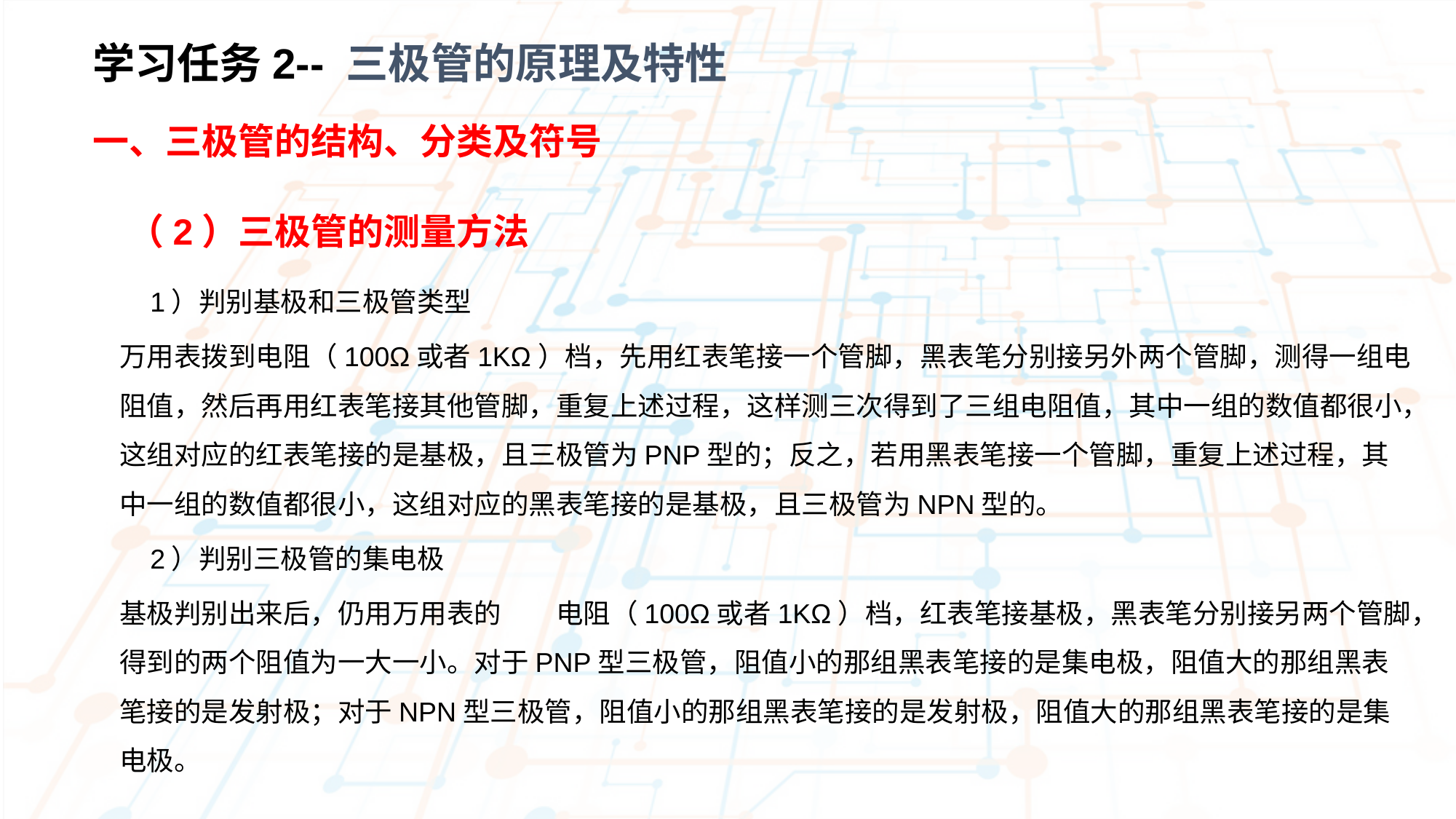

学习任务2-- 三极管的原理及特性
一、三极管的结构、分类及符号

 （2）三极管的测量方法

    1）判别基极和三极管类型
万用表拨到电阻（100Ω或者1KΩ）档，先用红表笔接一个管脚，黑表笔分别接另外两个管脚，测得一组电阻值，然后再用红表笔接其他管脚，重复上述过程，这样测三次得到了三组电阻值，其中一组的数值都很小，这组对应的红表笔接的是基极，且三极管为PNP型的；反之，若用黑表笔接一个管脚，重复上述过程，其中一组的数值都很小，这组对应的黑表笔接的是基极，且三极管为NPN型的。
    2）判别三极管的集电极
基极判别出来后，仍用万用表的	电阻（100Ω或者1KΩ）档，红表笔接基极，黑表笔分别接另两个管脚，得到的两个阻值为一大一小。对于PNP型三极管，阻值小的那组黑表笔接的是集电极，阻值大的那组黑表笔接的是发射极；对于NPN型三极管，阻值小的那组黑表笔接的是发射极，阻值大的那组黑表笔接的是集电极。